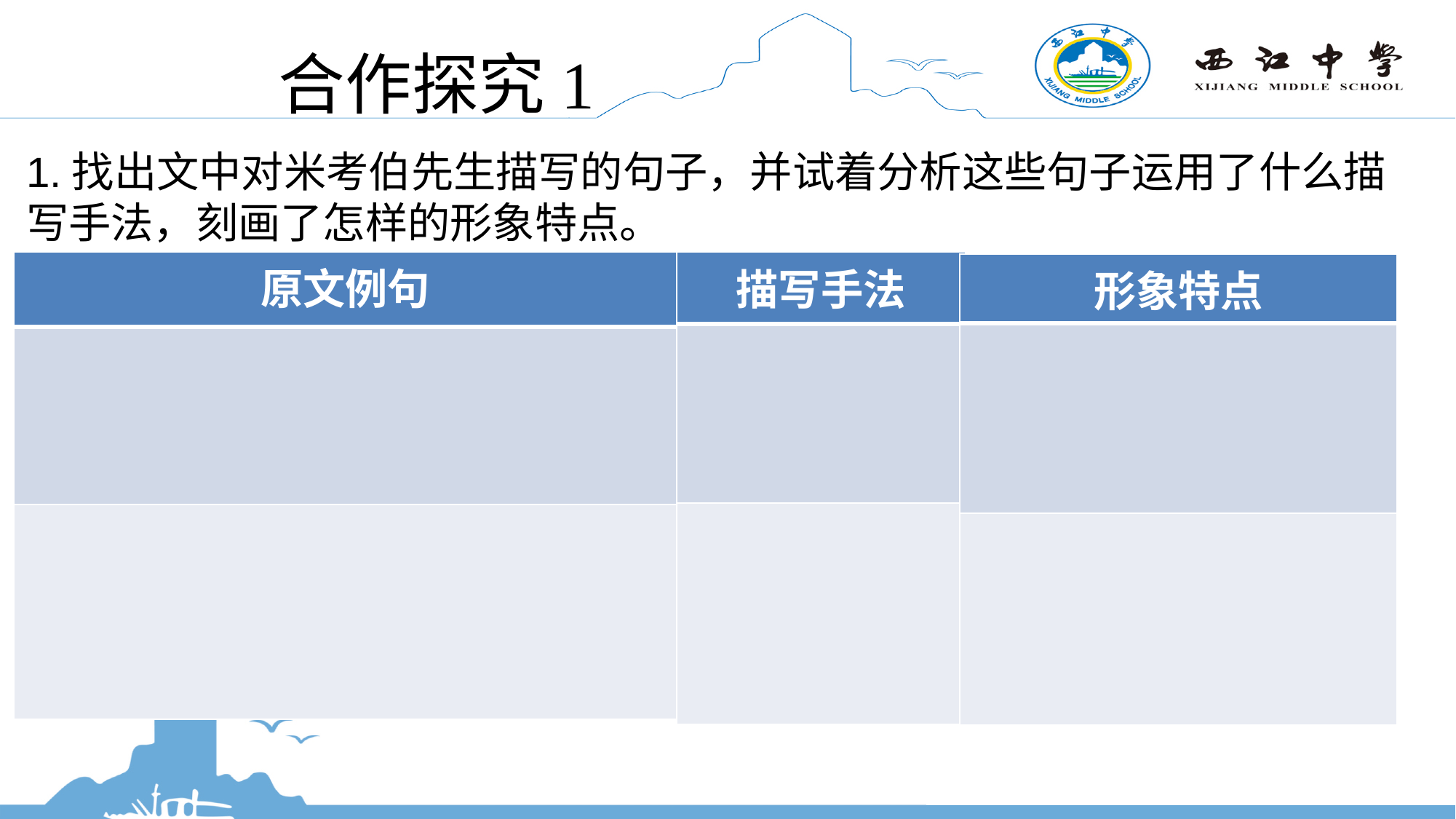

# 合作探究1
1.找出文中对米考伯先生描写的句子，并试着分析这些句子运用了什么描写手法，刻画了怎样的形象特点。
| 原文例句 |
| --- |
|  |
|  |
| 描写手法 |
| --- |
|  |
|  |
| 形象特点 |
| --- |
|  |
|  |